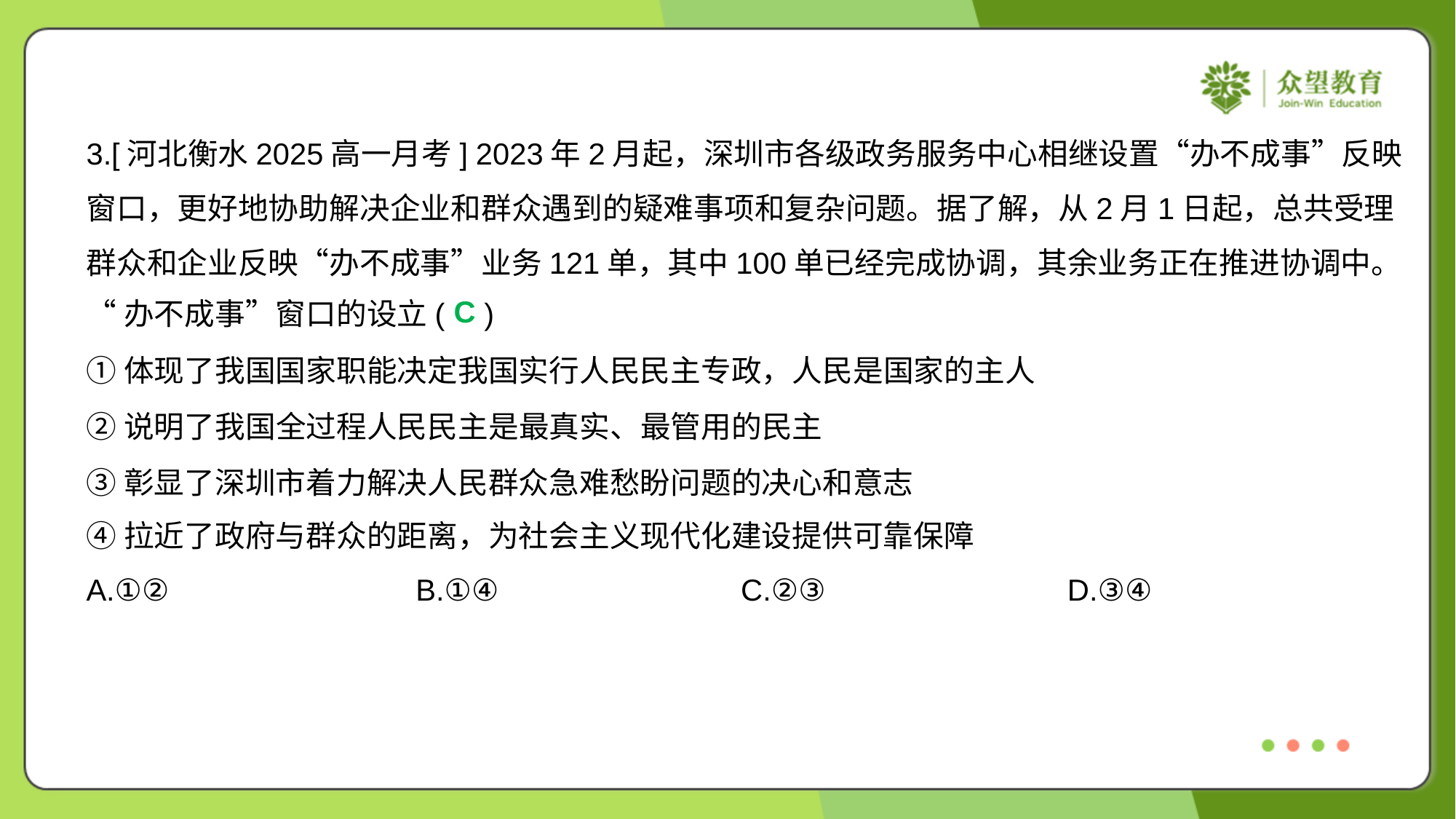

3.[河北衡水2025高一月考] 2023年2月起，深圳市各级政务服务中心相继设置“办不成事”反映
窗口，更好地协助解决企业和群众遇到的疑难事项和复杂问题。据了解，从2月1日起，总共受理
群众和企业反映“办不成事”业务121单，其中100单已经完成协调，其余业务正在推进协调中。
“办不成事”窗口的设立(     )
C
①体现了我国国家职能决定我国实行人民民主专政，人民是国家的主人
②说明了我国全过程人民民主是最真实、最管用的民主
③彰显了深圳市着力解决人民群众急难愁盼问题的决心和意志
④拉近了政府与群众的距离，为社会主义现代化建设提供可靠保障
A.①②	B.①④	C.②③	D.③④